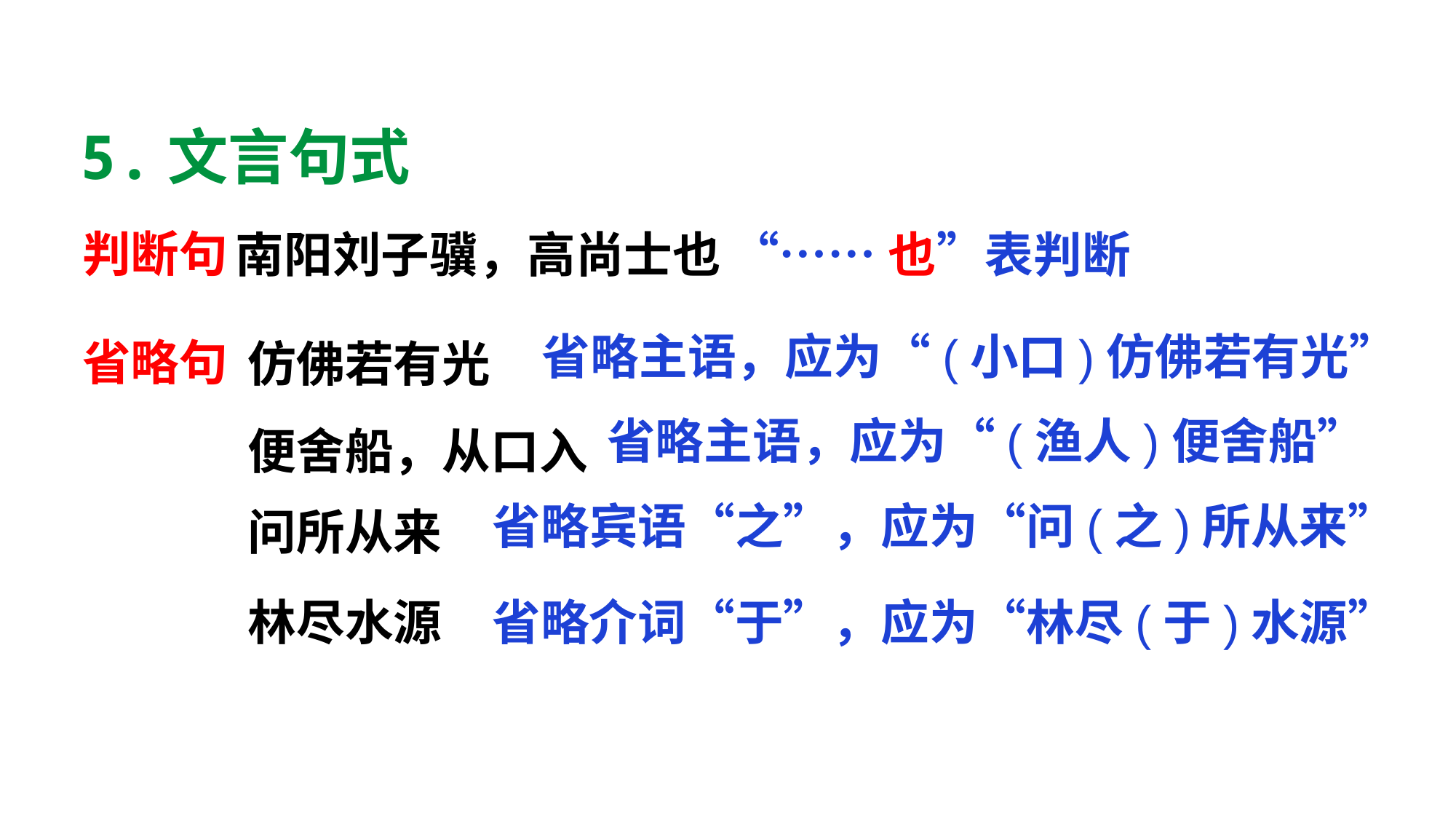

5.文言句式
判断句
南阳刘子骥，高尚士也

“……也”表判断
仿佛若有光
便舍船，从口入
省略主语，应为“(小口)仿佛若有光”
省略句
省略主语，应为“(渔人)便舍船”
省略宾语“之”，应为“问(之)所从来”
问所从来
林尽水源
省略介词“于”，应为“林尽(于)水源”